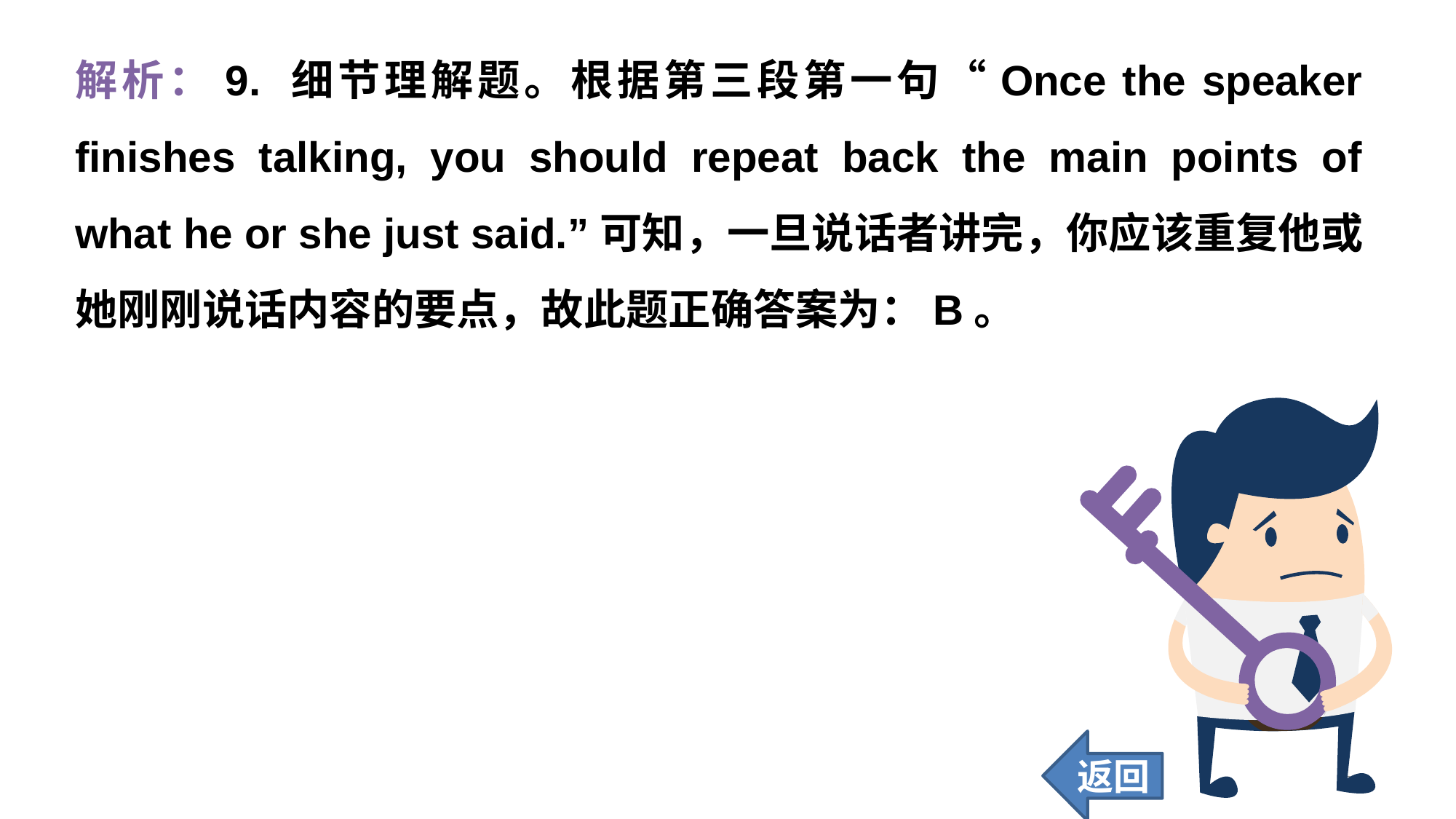

解析：9. 细节理解题。根据第三段第一句“Once the speaker finishes talking, you should repeat back the main points of what he or she just said.”可知，一旦说话者讲完，你应该重复他或她刚刚说话内容的要点，故此题正确答案为：B。

返回
202